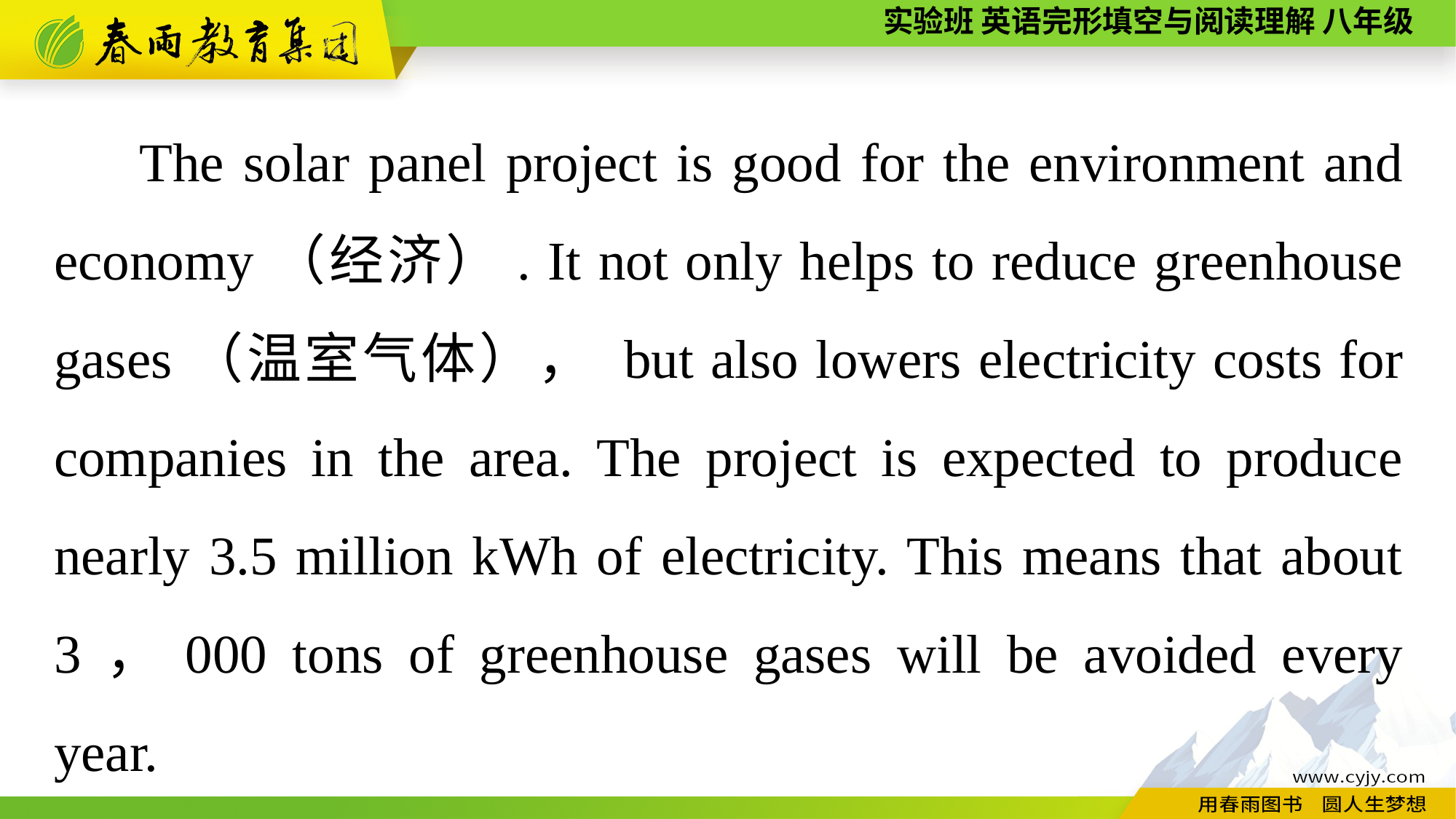

The solar panel project is good for the environment and economy（经济）. It not only helps to reduce greenhouse gases（温室气体）， but also lowers electricity costs for companies in the area. The project is expected to produce nearly 3.5 million kWh of electricity. This means that about 3，000 tons of greenhouse gases will be avoided every year.